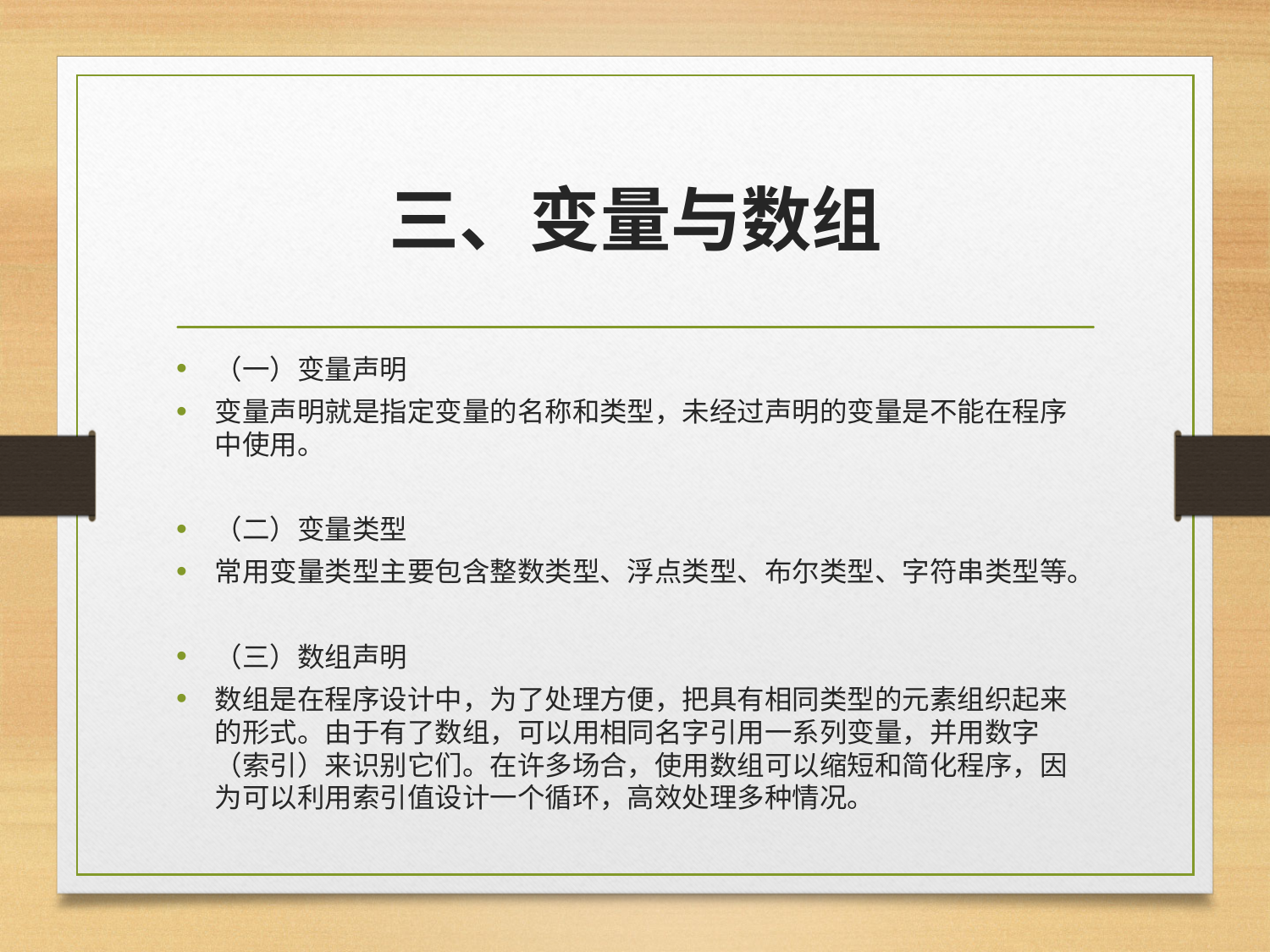

# 三、变量与数组
（一）变量声明
变量声明就是指定变量的名称和类型，未经过声明的变量是不能在程序中使用。

（二）变量类型
常用变量类型主要包含整数类型、浮点类型、布尔类型、字符串类型等。

（三）数组声明
数组是在程序设计中，为了处理方便，把具有相同类型的元素组织起来的形式。由于有了数组，可以用相同名字引用一系列变量，并用数字（索引）来识别它们。在许多场合，使用数组可以缩短和简化程序，因为可以利用索引值设计一个循环，高效处理多种情况。